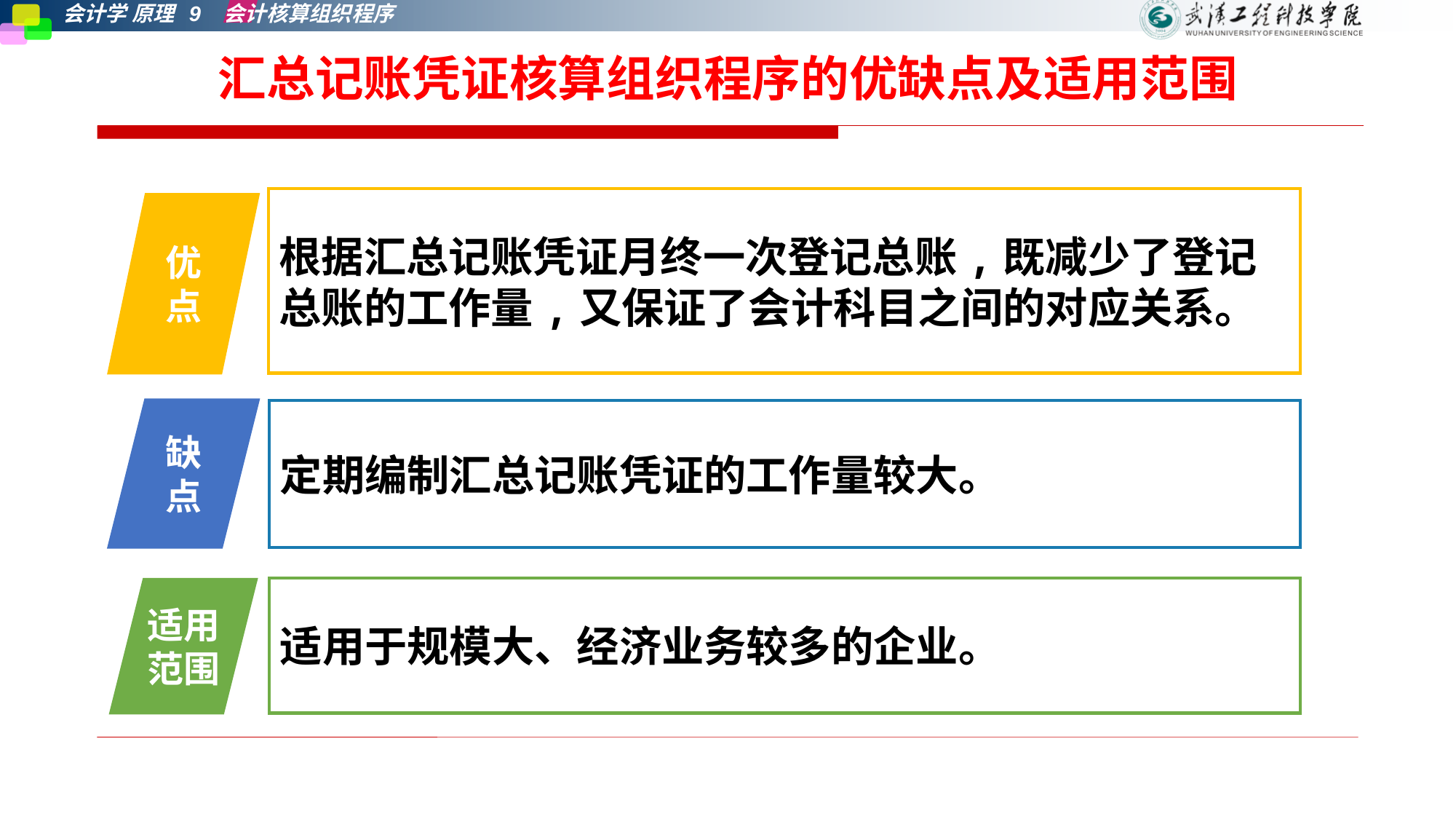

# 汇总记账凭证核算组织程序的优缺点及适用范围
根据汇总记账凭证月终一次登记总账,既减少了登记总账的工作量,又保证了会计科目之间的对应关系。
优点
定期编制汇总记账凭证的工作量较大。
缺点
适用范围
适用于规模大、经济业务较多的企业。